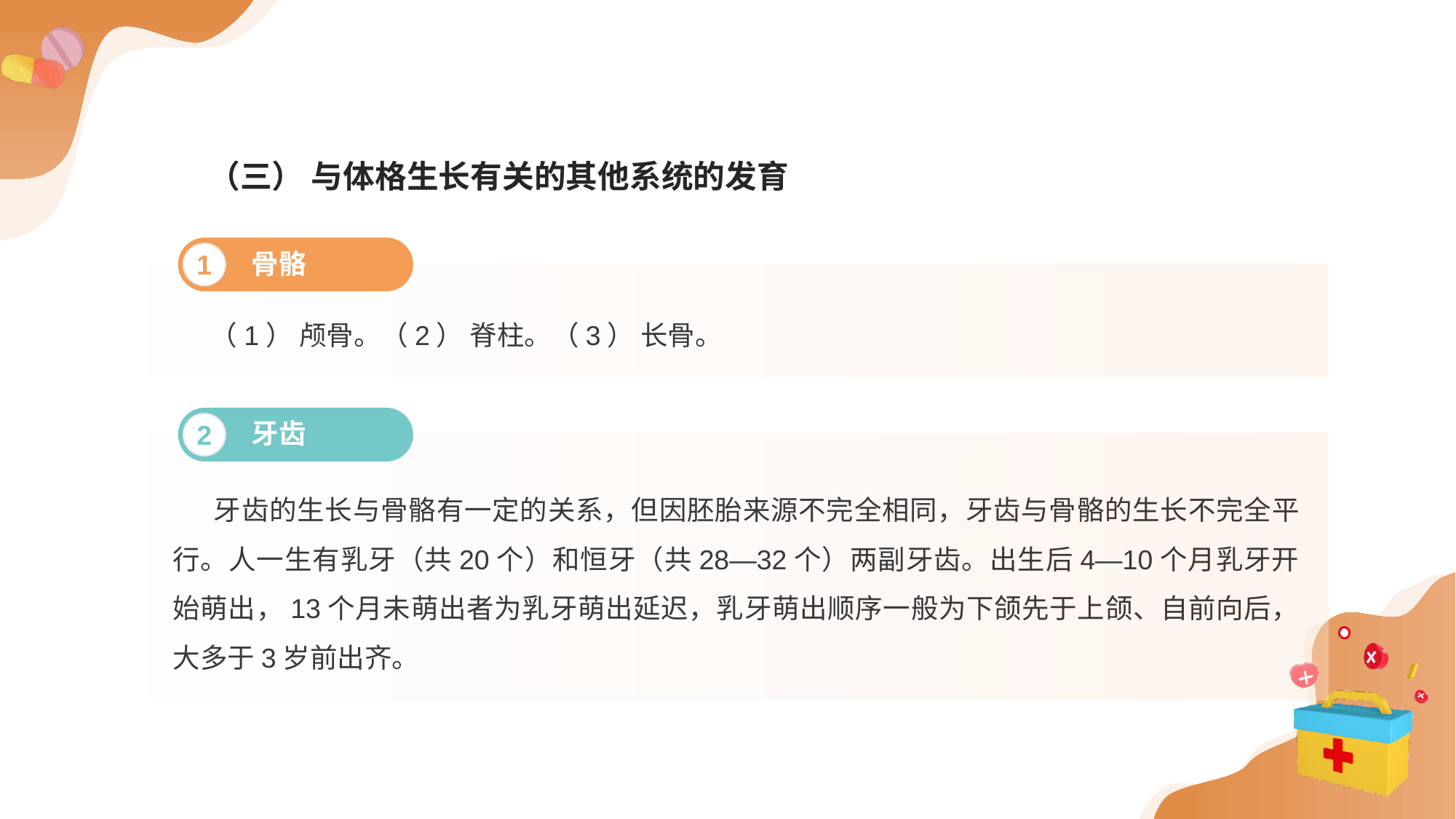

（三） 与体格生长有关的其他系统的发育

骨骼

1

     （1） 颅骨。（2） 脊柱。（3） 长骨。

牙齿

2

     牙齿的生长与骨骼有一定的关系，但因胚胎来源不完全相同，牙齿与骨骼的生长不完全平行。人一生有乳牙（共20个）和恒牙（共28—32个）两副牙齿。出生后4—10个月乳牙开始萌出，13个月未萌出者为乳牙萌出延迟，乳牙萌出顺序一般为下颌先于上颌、自前向后，大多于3岁前出齐。